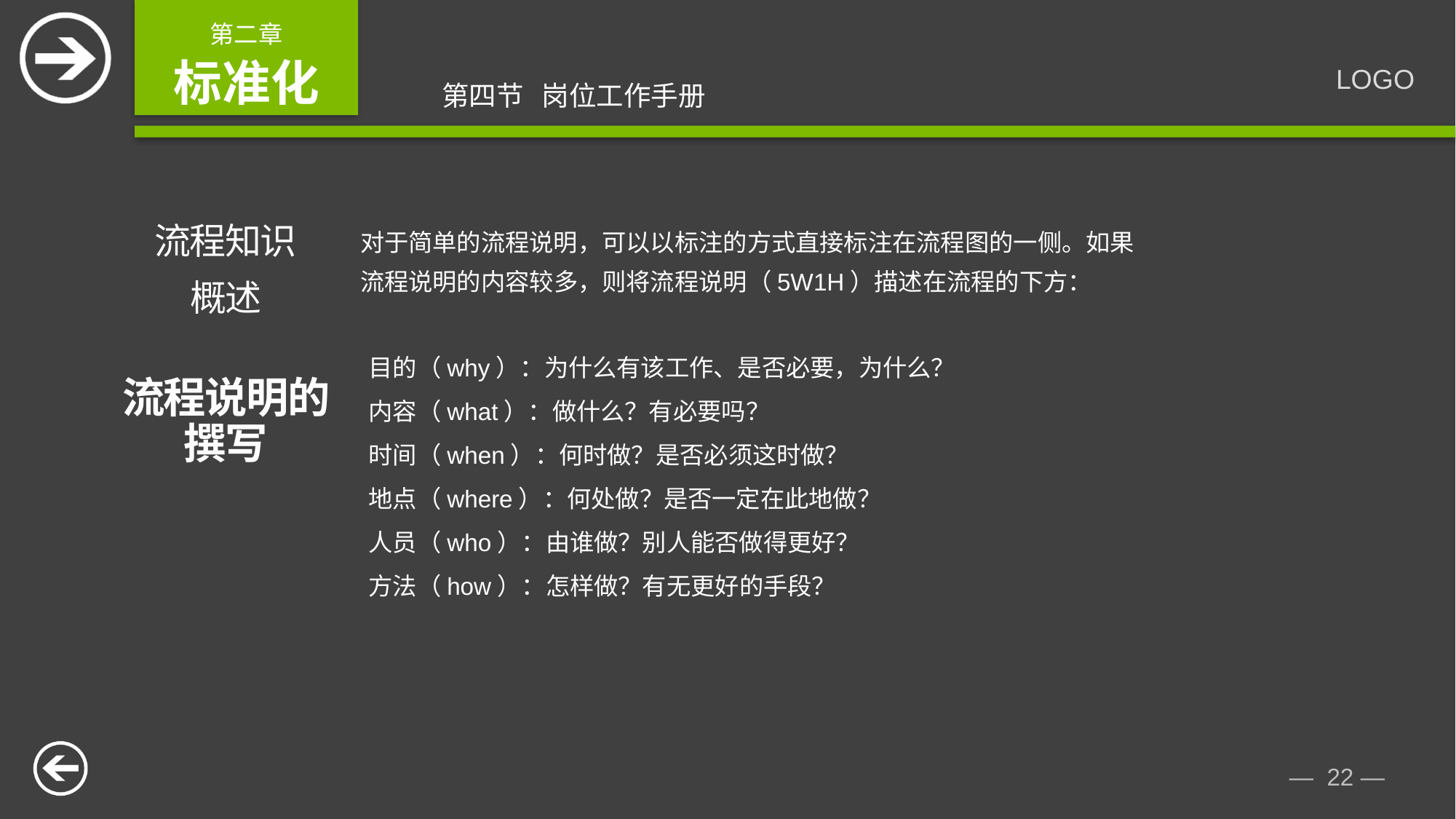

流程知识
概述
对于简单的流程说明，可以以标注的方式直接标注在流程图的一侧。如果流程说明的内容较多，则将流程说明（5W1H）描述在流程的下方：
目的（why）：为什么有该工作、是否必要，为什么？
内容（what）：做什么？有必要吗？
时间（when）：何时做？是否必须这时做？
地点（where）：何处做？是否一定在此地做？
人员（who）：由谁做？别人能否做得更好？
方法（how）：怎样做？有无更好的手段？
流程说明的撰写